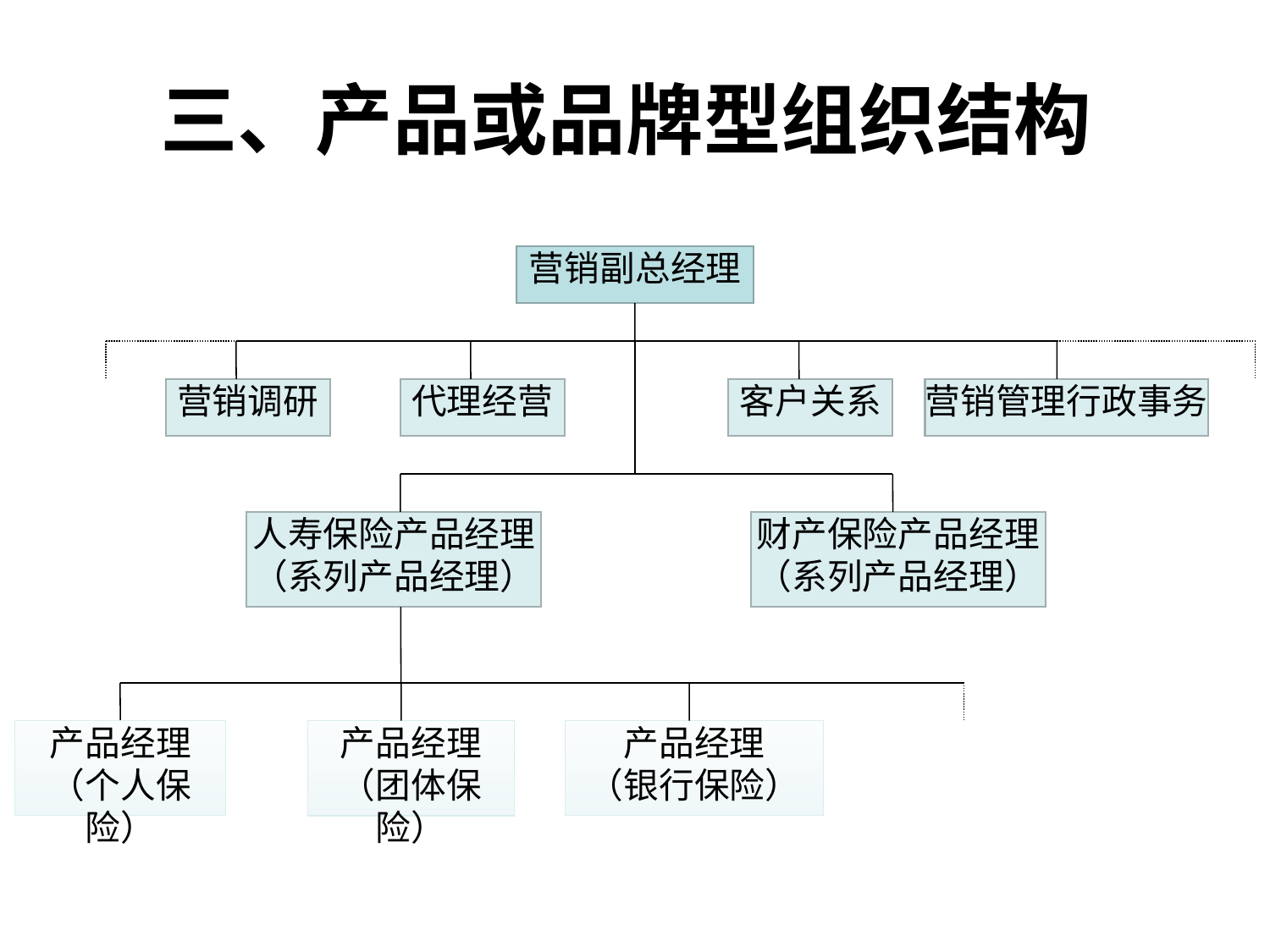

# 三、产品或品牌型组织结构
营销副总经理
营销调研
代理经营
客户关系
营销管理行政事务
人寿保险产品经理
（系列产品经理）
财产保险产品经理
（系列产品经理）
产品经理
（个人保险）
产品经理
（银行保险）
产品经理
（团体保险）